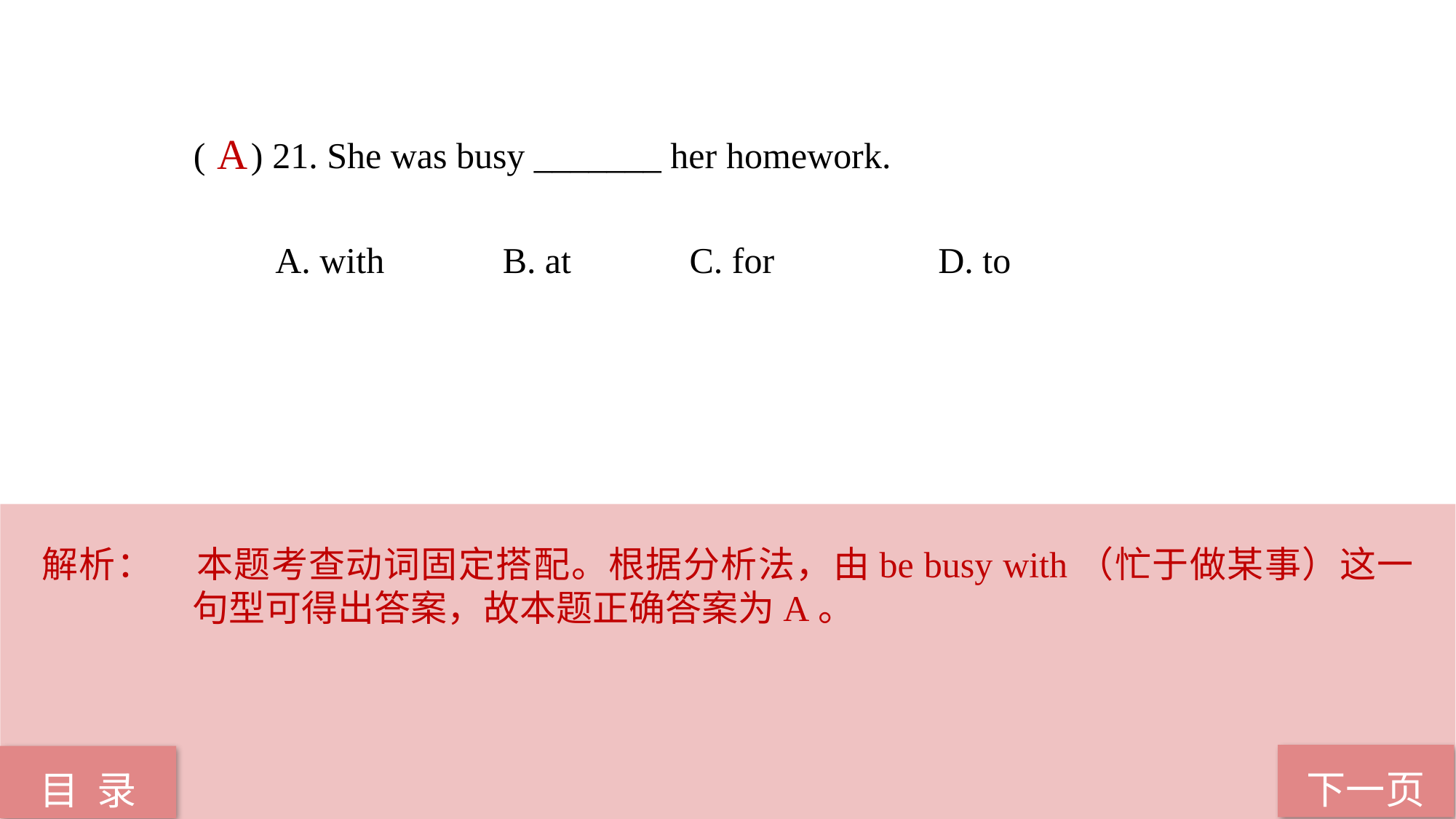

(     ) 21. She was busy _______ her homework.

         A. with             B. at             C. for                  D. to
A
解析：	本题考查动词固定搭配。根据分析法，由be busy with（忙于做某事）这一句型可得出答案，故本题正确答案为A。